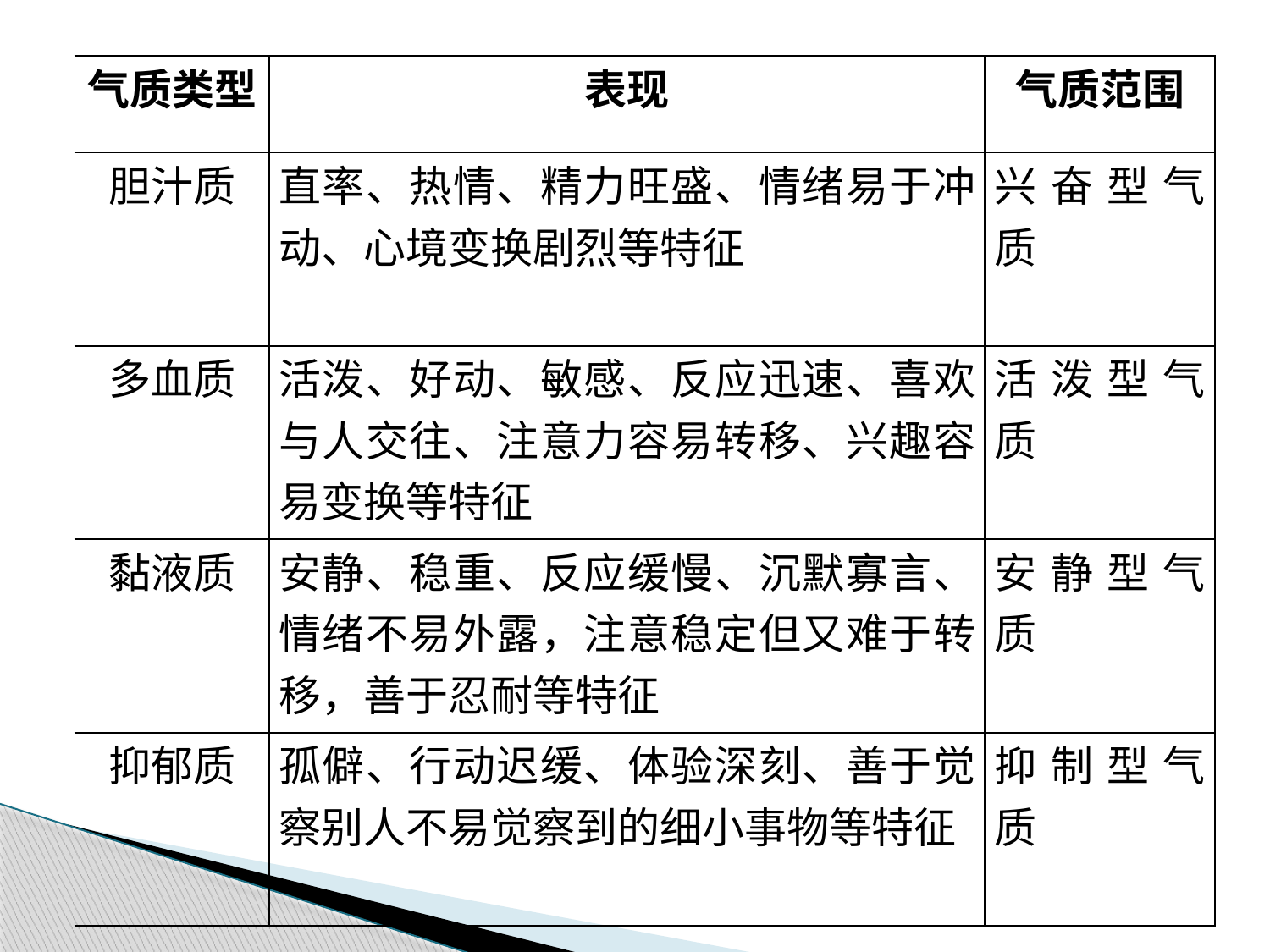

| 气质类型 | 表现 | 气质范围 |
| --- | --- | --- |
| 胆汁质 | 直率、热情、精力旺盛、情绪易于冲动、心境变换剧烈等特征 | 兴奋型气质 |
| 多血质 | 活泼、好动、敏感、反应迅速、喜欢与人交往、注意力容易转移、兴趣容易变换等特征 | 活泼型气质 |
| 黏液质 | 安静、稳重、反应缓慢、沉默寡言、情绪不易外露，注意稳定但又难于转移，善于忍耐等特征 | 安静型气质 |
| 抑郁质 | 孤僻、行动迟缓、体验深刻、善于觉察别人不易觉察到的细小事物等特征 | 抑制型气质 |